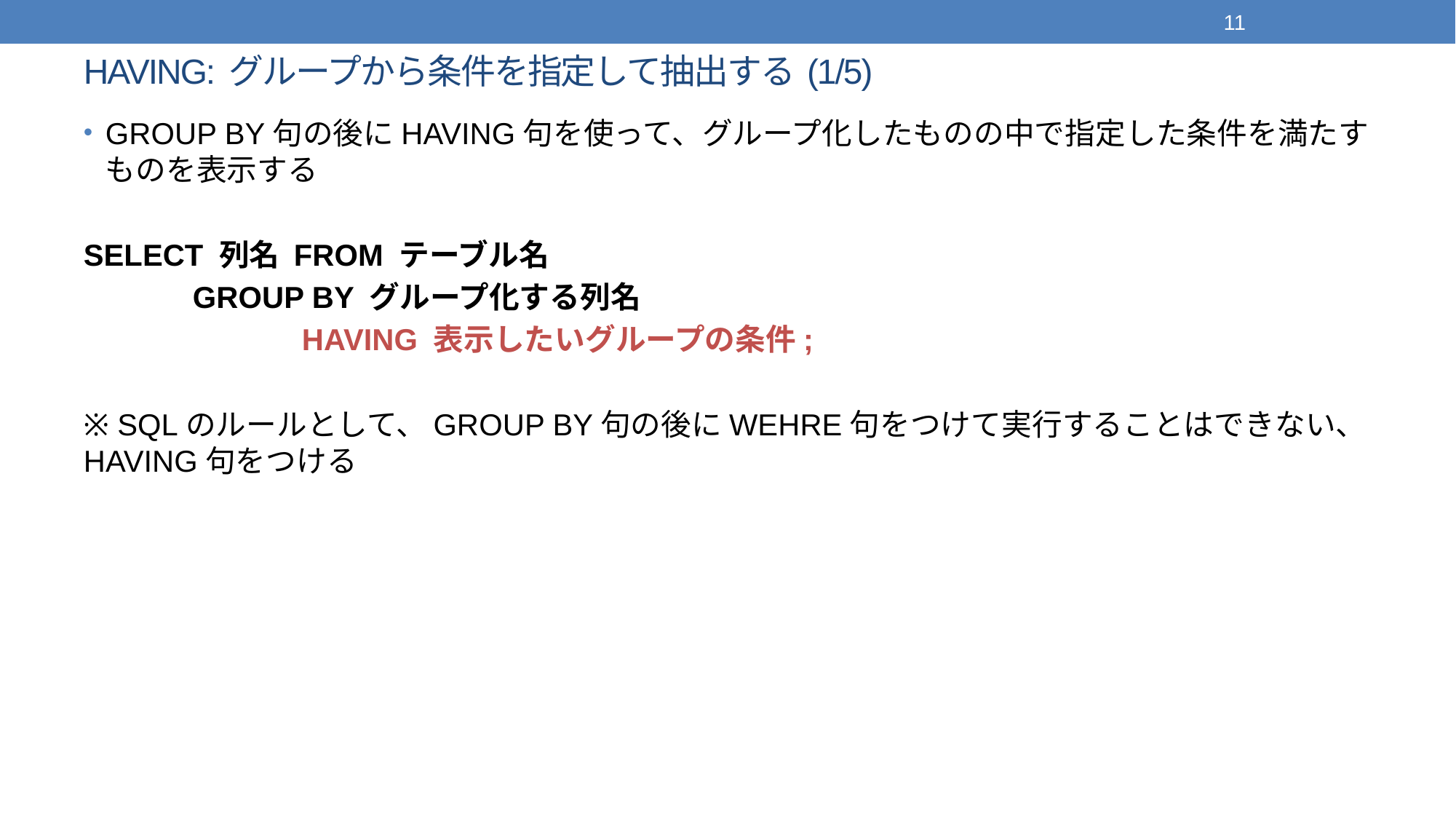

11
# HAVING: グループから条件を指定して抽出する (1/5)
GROUP BY句の後にHAVING句を使って、グループ化したものの中で指定した条件を満たすものを表示する

SELECT 列名 FROM テーブル名
	GROUP BY グループ化する列名
		HAVING 表示したいグループの条件;

※ SQLのルールとして、GROUP BY句の後にWEHRE句をつけて実行することはできない、HAVING句をつける